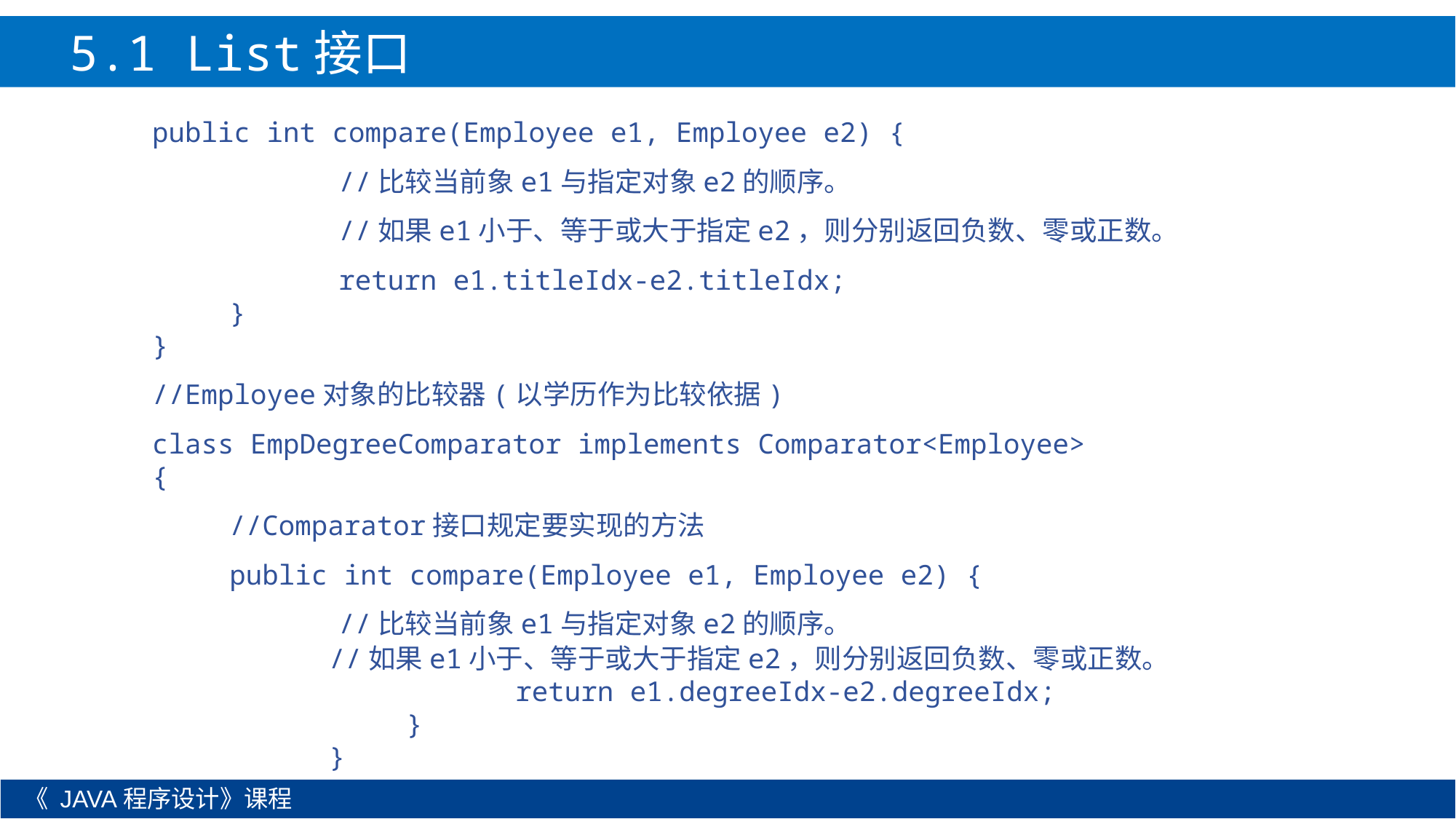

5.1 List接口
public int compare(Employee e1, Employee e2) {
		//比较当前象e1与指定对象e2的顺序。
		//如果e1小于、等于或大于指定e2，则分别返回负数、零或正数。
		return e1.titleIdx-e2.titleIdx;
	}
}
//Employee对象的比较器(以学历作为比较依据)
class EmpDegreeComparator implements Comparator<Employee>
{
	//Comparator接口规定要实现的方法
	public int compare(Employee e1, Employee e2) {
		//比较当前象e1与指定对象e2的顺序。
//如果e1小于、等于或大于指定e2，则分别返回负数、零或正数。
		return e1.degreeIdx-e2.degreeIdx;
	}
}
《 JAVA程序设计》课程